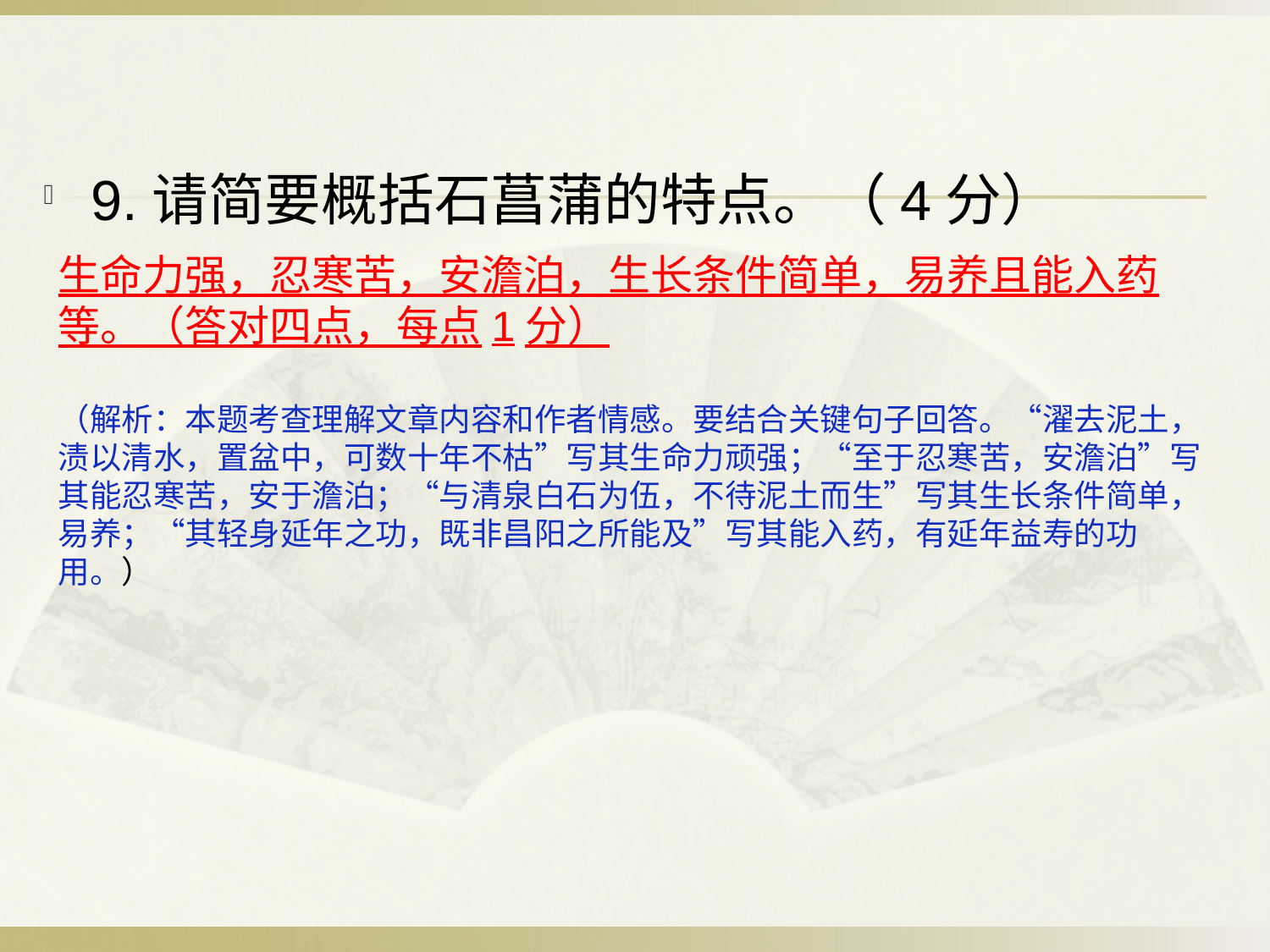

9.请简要概括石菖蒲的特点。（4分）

生命力强，忍寒苦，安澹泊，生长条件简单，易养且能入药等。（答对四点，每点1分）

（解析：本题考查理解文章内容和作者情感。要结合关键句子回答。“濯去泥土，渍以清水，置盆中，可数十年不枯”写其生命力顽强；“至于忍寒苦，安澹泊”写其能忍寒苦，安于澹泊；“与清泉白石为伍，不待泥土而生”写其生长条件简单，易养；“其轻身延年之功，既非昌阳之所能及”写其能入药，有延年益寿的功用。）